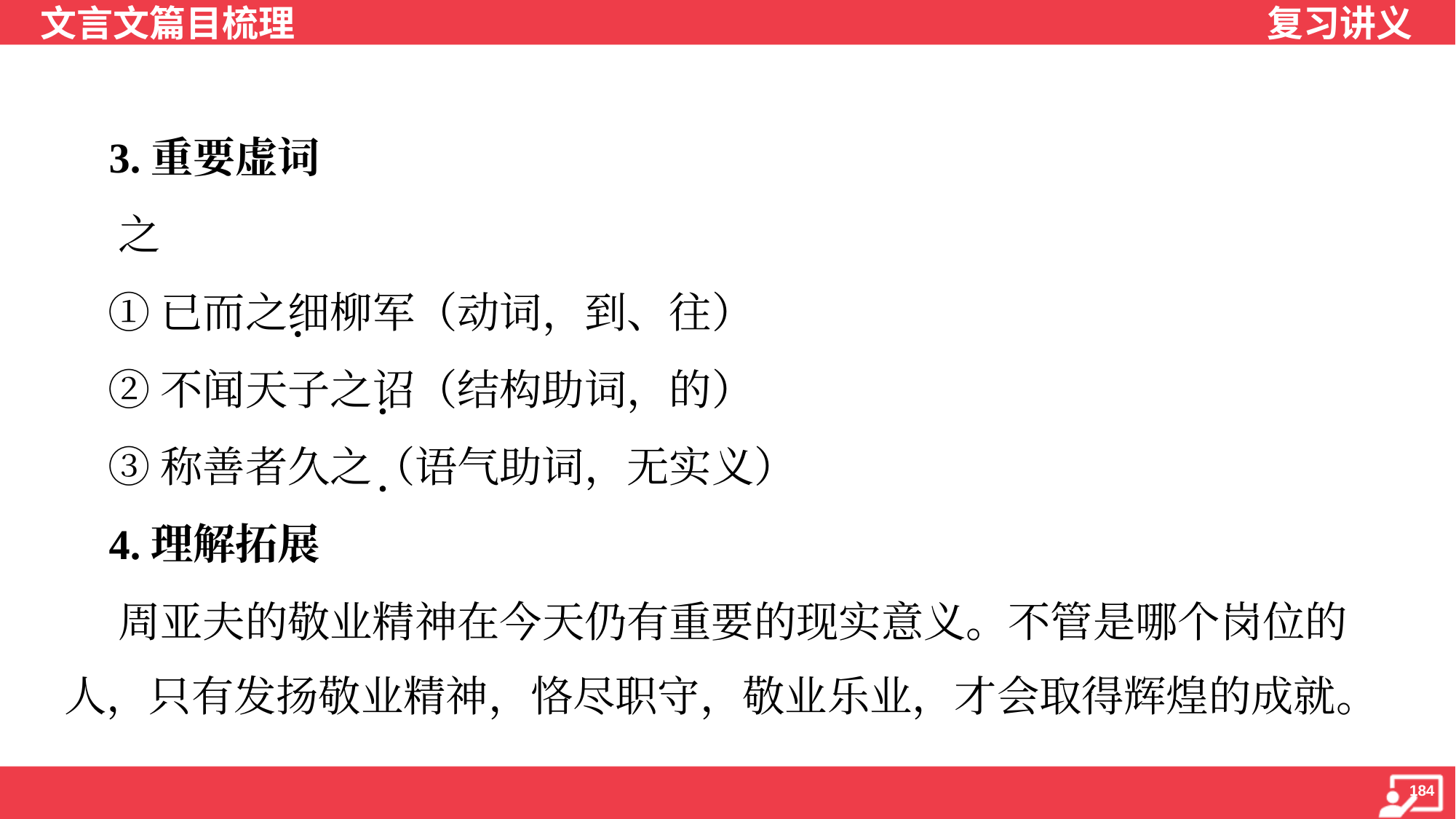

3.重要虚词
    之
    ①已而之细柳军（动词，到、往）
    ②不闻天子之诏（结构助词，的）
    ③称善者久之（语气助词，无实义）
    4.理解拓展
    周亚夫的敬业精神在今天仍有重要的现实意义。不管是哪个岗位的
人，只有发扬敬业精神，恪尽职守，敬业乐业，才会取得辉煌的成就。